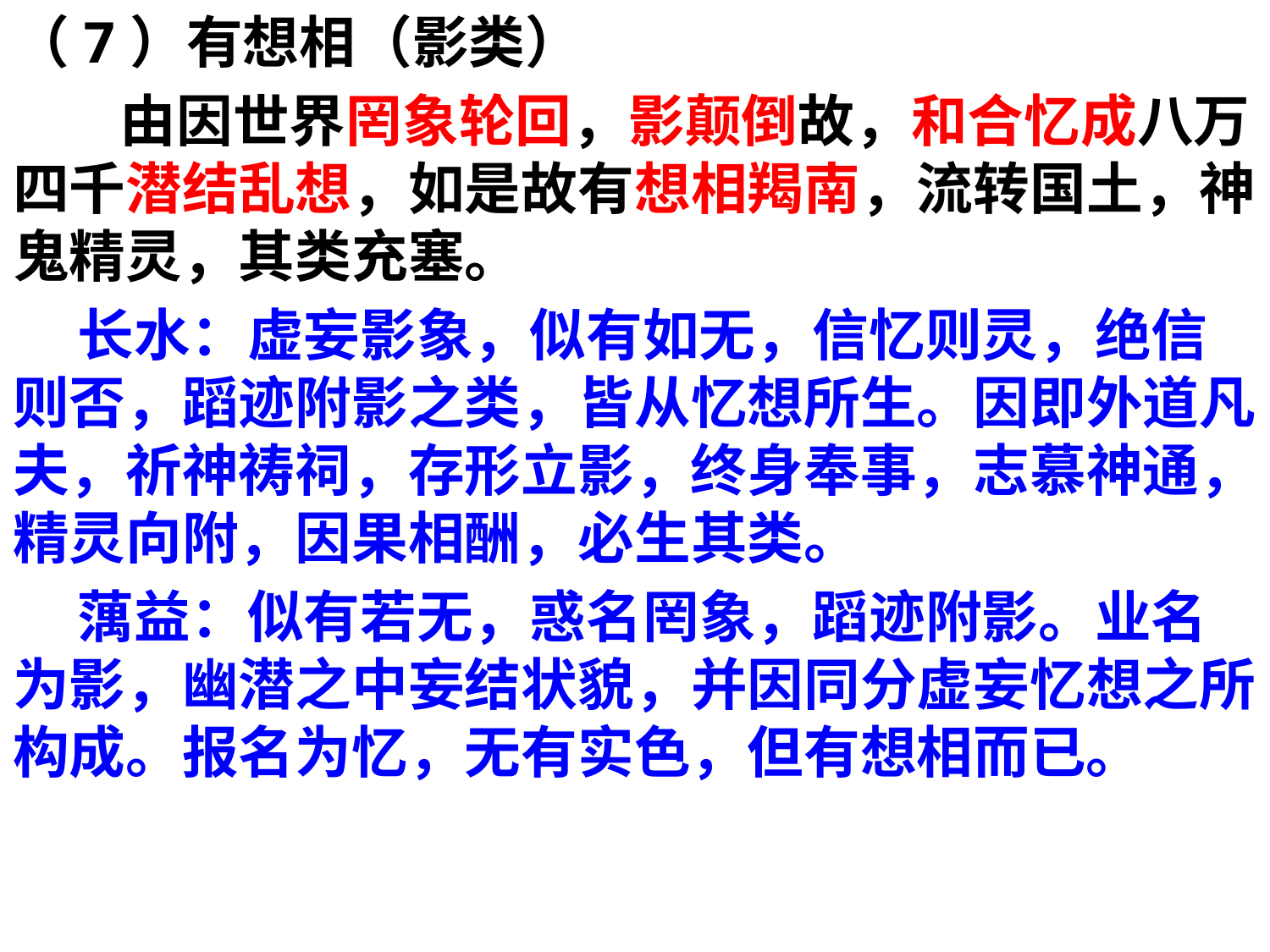

（7）有想相（影类）
　    由因世界罔象轮回，影颠倒故，和合忆成八万四千潜结乱想，如是故有想相羯南，流转国土，神鬼精灵，其类充塞。
    长水：虚妄影象，似有如无，信忆则灵，绝信则否，蹈迹附影之类，皆从忆想所生。因即外道凡夫，祈神祷祠，存形立影，终身奉事，志慕神通，精灵向附，因果相酬，必生其类。
    蕅益：似有若无，惑名罔象，蹈迹附影。业名为影，幽潜之中妄结状貌，并因同分虚妄忆想之所构成。报名为忆，无有实色，但有想相而已。